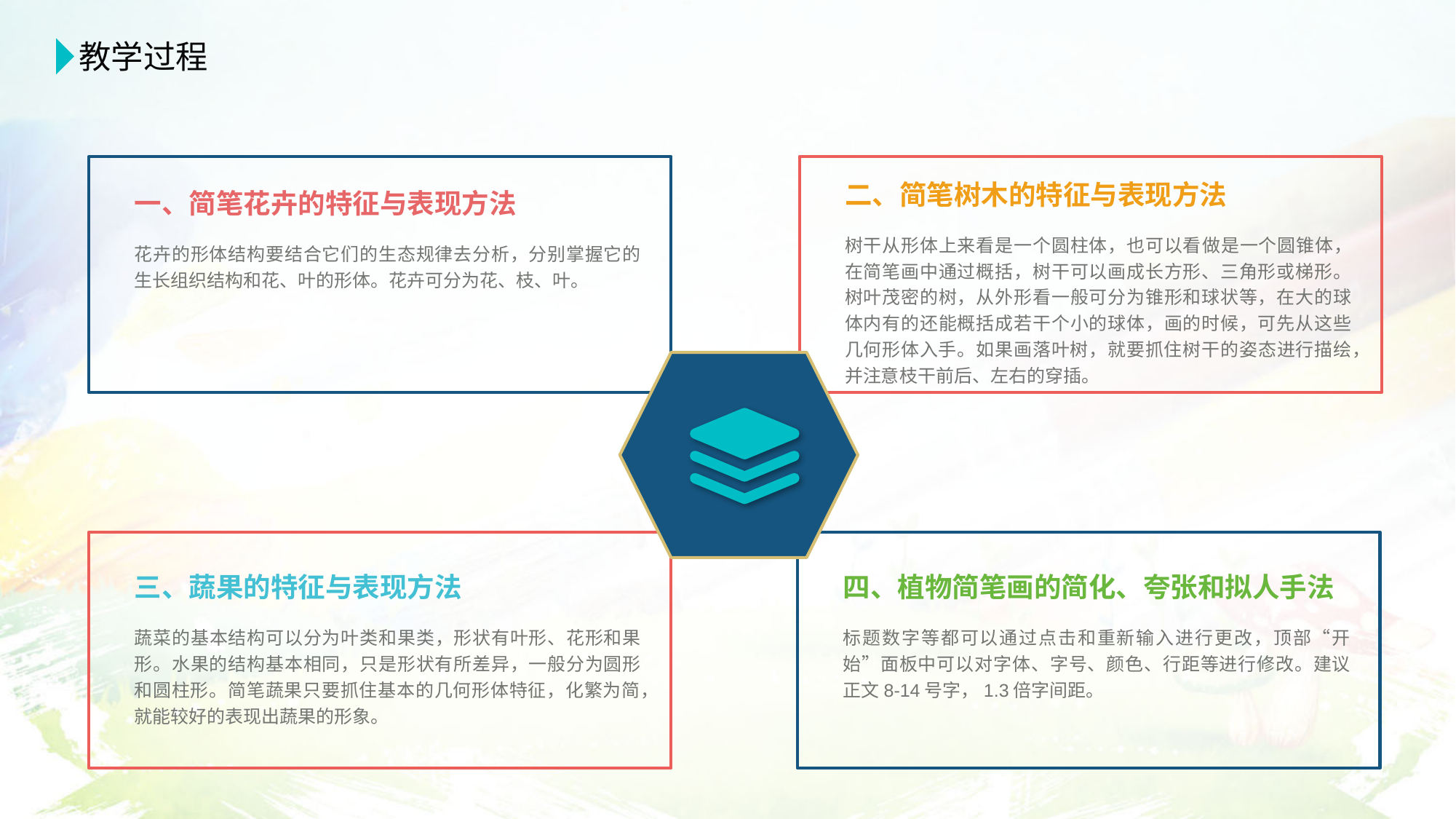

教学过程

一、简笔花卉的特征与表现方法
花卉的形体结构要结合它们的生态规律去分析，分别掌握它的生长组织结构和花、叶的形体。花卉可分为花、枝、叶。

二、简笔树木的特征与表现方法
树干从形体上来看是一个圆柱体，也可以看做是一个圆锥体，在简笔画中通过概括，树干可以画成长方形、三角形或梯形。树叶茂密的树，从外形看一般可分为锥形和球状等，在大的球体内有的还能概括成若干个小的球体，画的时候，可先从这些几何形体入手。如果画落叶树，就要抓住树干的姿态进行描绘，并注意枝干前后、左右的穿插。

三、蔬果的特征与表现方法
蔬菜的基本结构可以分为叶类和果类，形状有叶形、花形和果形。水果的结构基本相同，只是形状有所差异，一般分为圆形和圆柱形。简笔蔬果只要抓住基本的几何形体特征，化繁为简，就能较好的表现出蔬果的形象。

四、植物简笔画的简化、夸张和拟人手法
标题数字等都可以通过点击和重新输入进行更改，顶部“开始”面板中可以对字体、字号、颜色、行距等进行修改。建议正文8-14号字，1.3倍字间距。